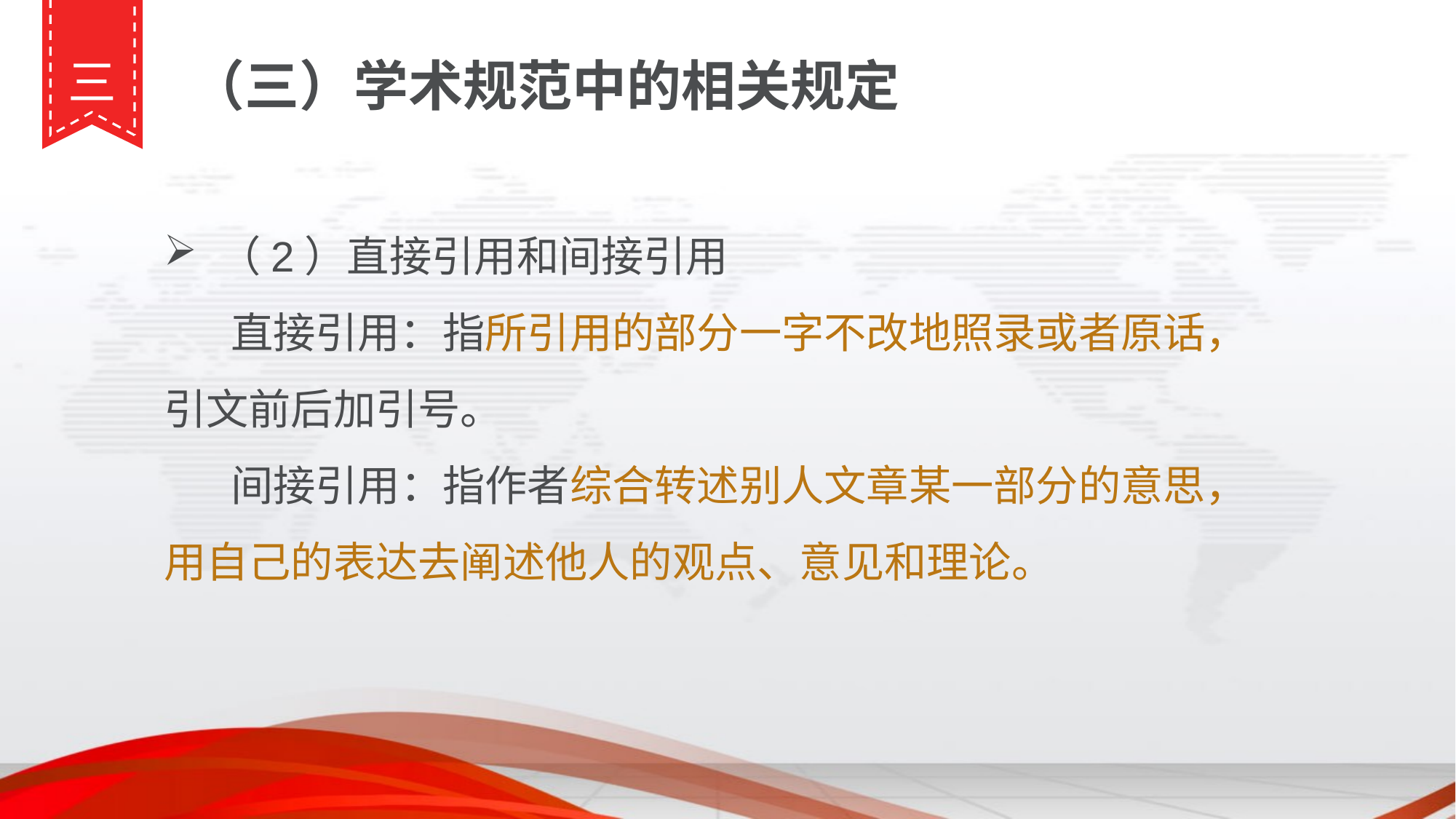

三
（三）学术规范中的相关规定
（2）直接引用和间接引用
      直接引用：指所引用的部分一字不改地照录或者原话，引文前后加引号。
      间接引用：指作者综合转述别人文章某一部分的意思，用自己的表达去阐述他人的观点、意见和理论。